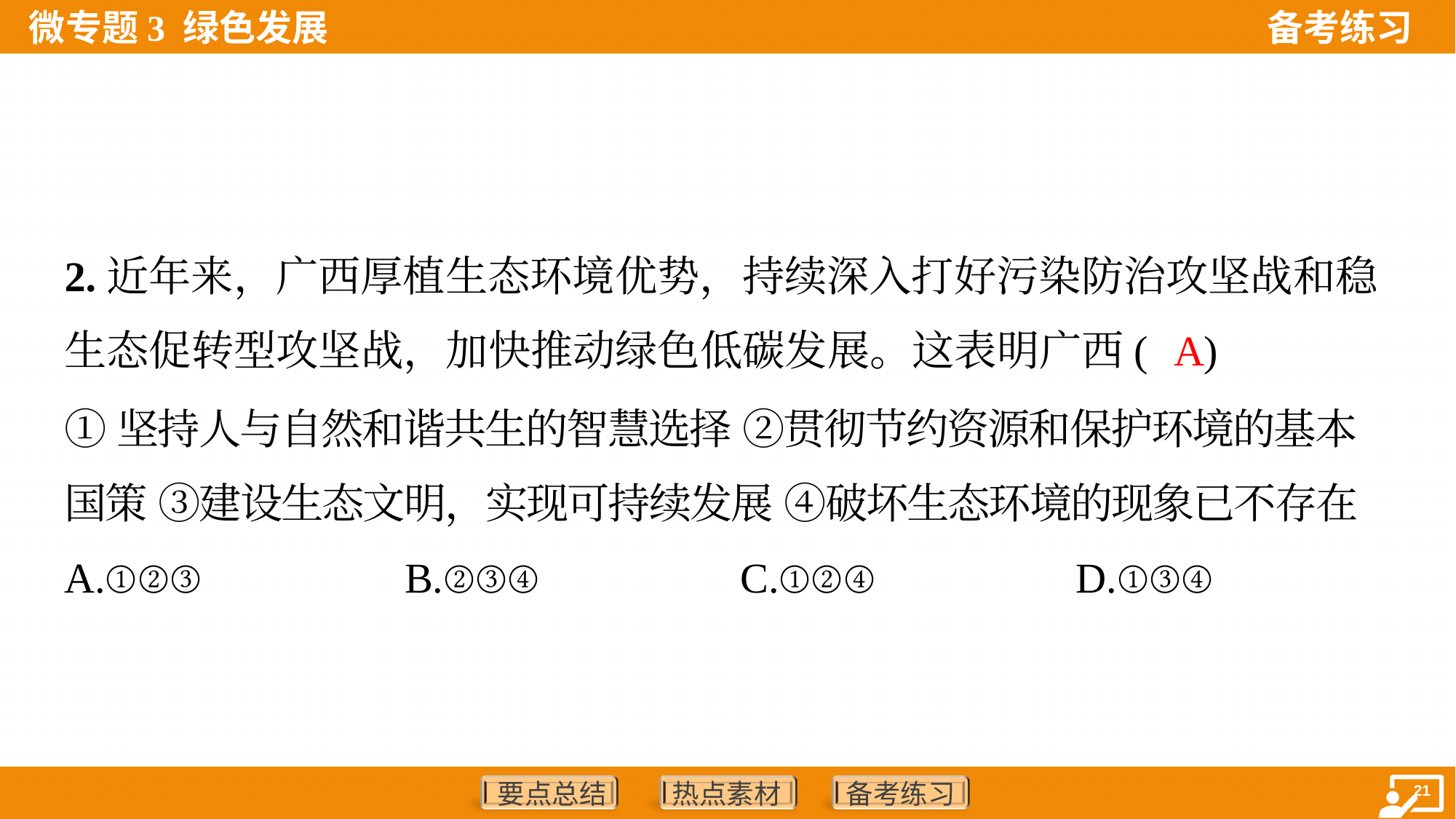

2.近年来，广西厚植生态环境优势，持续深入打好污染防治攻坚战和稳
生态促转型攻坚战，加快推动绿色低碳发展。这表明广西(     )
A
①坚持人与自然和谐共生的智慧选择 ②贯彻节约资源和保护环境的基本
国策 ③建设生态文明，实现可持续发展 ④破坏生态环境的现象已不存在
A.①②③	B.②③④	C.①②④	D.①③④